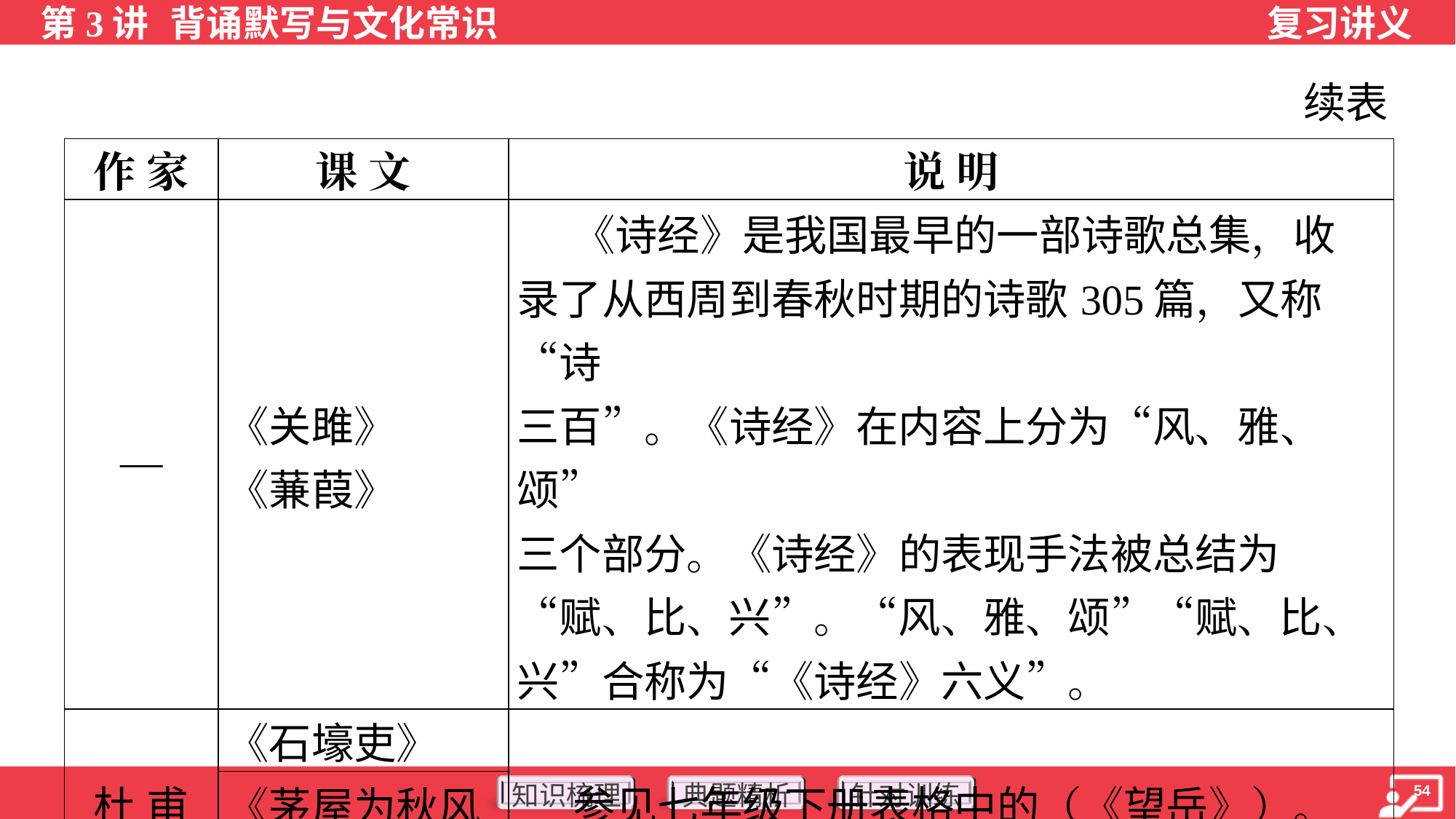

续表
| 作 家 | 课 文 | 说 明 |
| --- | --- | --- |
| — | 《关雎》 《蒹葭》 | 《诗经》是我国最早的一部诗歌总集，收 录了从西周到春秋时期的诗歌305篇，又称“诗 三百”。《诗经》在内容上分为“风、雅、颂” 三个部分。《诗经》的表现手法被总结为“赋、比、兴”。“风、雅、颂”“赋、比、兴”合称为“《诗经》六义”。 |
| 杜 甫 | 《石壕吏》 | 参见七年级下册表格中的（《望岳》）。 |
|  | 《茅屋为秋风 所破歌》 |  |